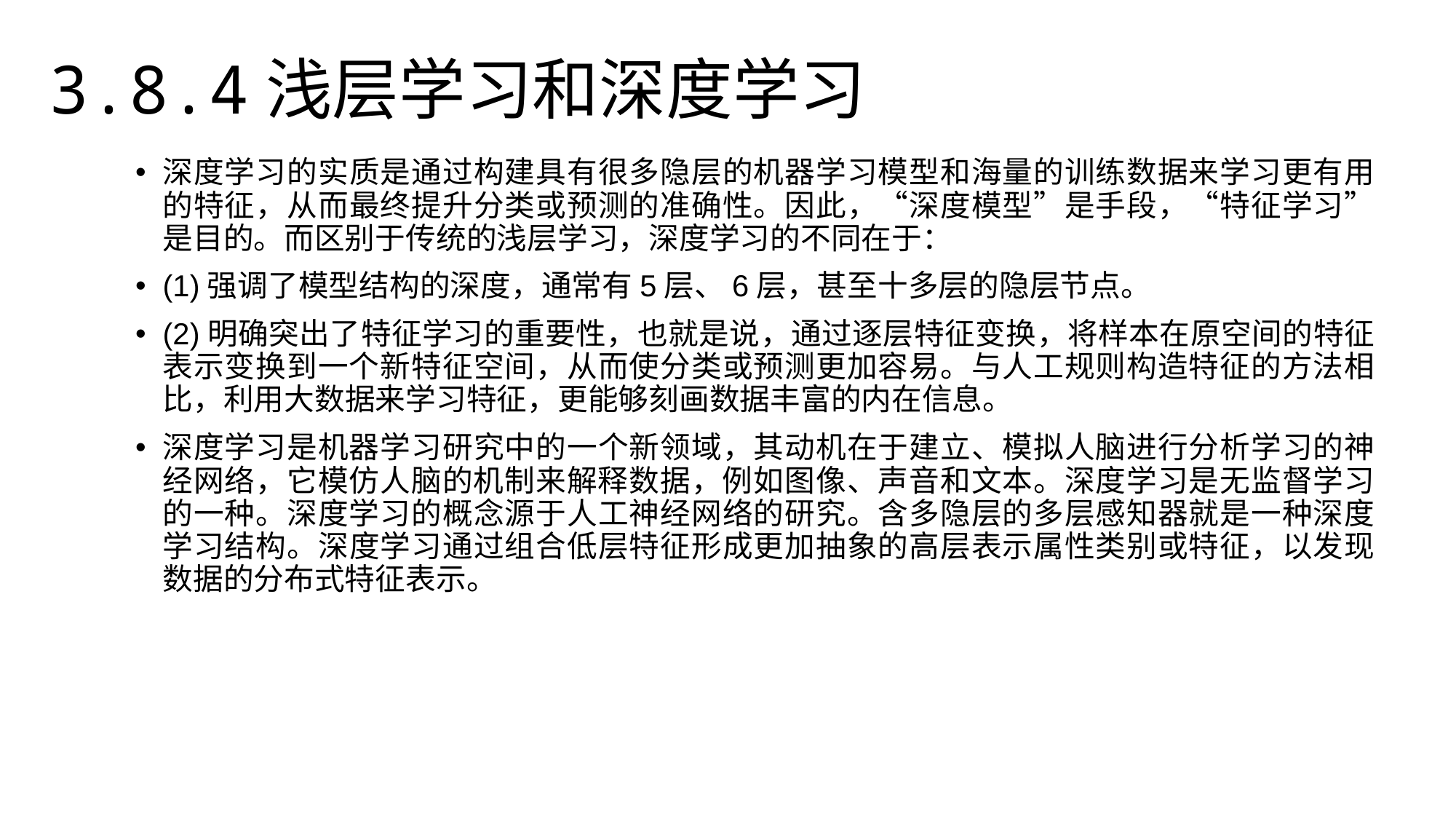

3.8.4浅层学习和深度学习
深度学习的实质是通过构建具有很多隐层的机器学习模型和海量的训练数据来学习更有用的特征，从而最终提升分类或预测的准确性。因此，“深度模型”是手段，“特征学习”是目的。而区别于传统的浅层学习，深度学习的不同在于：
(1)强调了模型结构的深度，通常有5层、6层，甚至十多层的隐层节点。
(2)明确突出了特征学习的重要性，也就是说，通过逐层特征变换，将样本在原空间的特征表示变换到一个新特征空间，从而使分类或预测更加容易。与人工规则构造特征的方法相比，利用大数据来学习特征，更能够刻画数据丰富的内在信息。
深度学习是机器学习研究中的一个新领域，其动机在于建立、模拟人脑进行分析学习的神经网络，它模仿人脑的机制来解释数据，例如图像、声音和文本。深度学习是无监督学习的一种。深度学习的概念源于人工神经网络的研究。含多隐层的多层感知器就是一种深度学习结构。深度学习通过组合低层特征形成更加抽象的高层表示属性类别或特征，以发现数据的分布式特征表示。